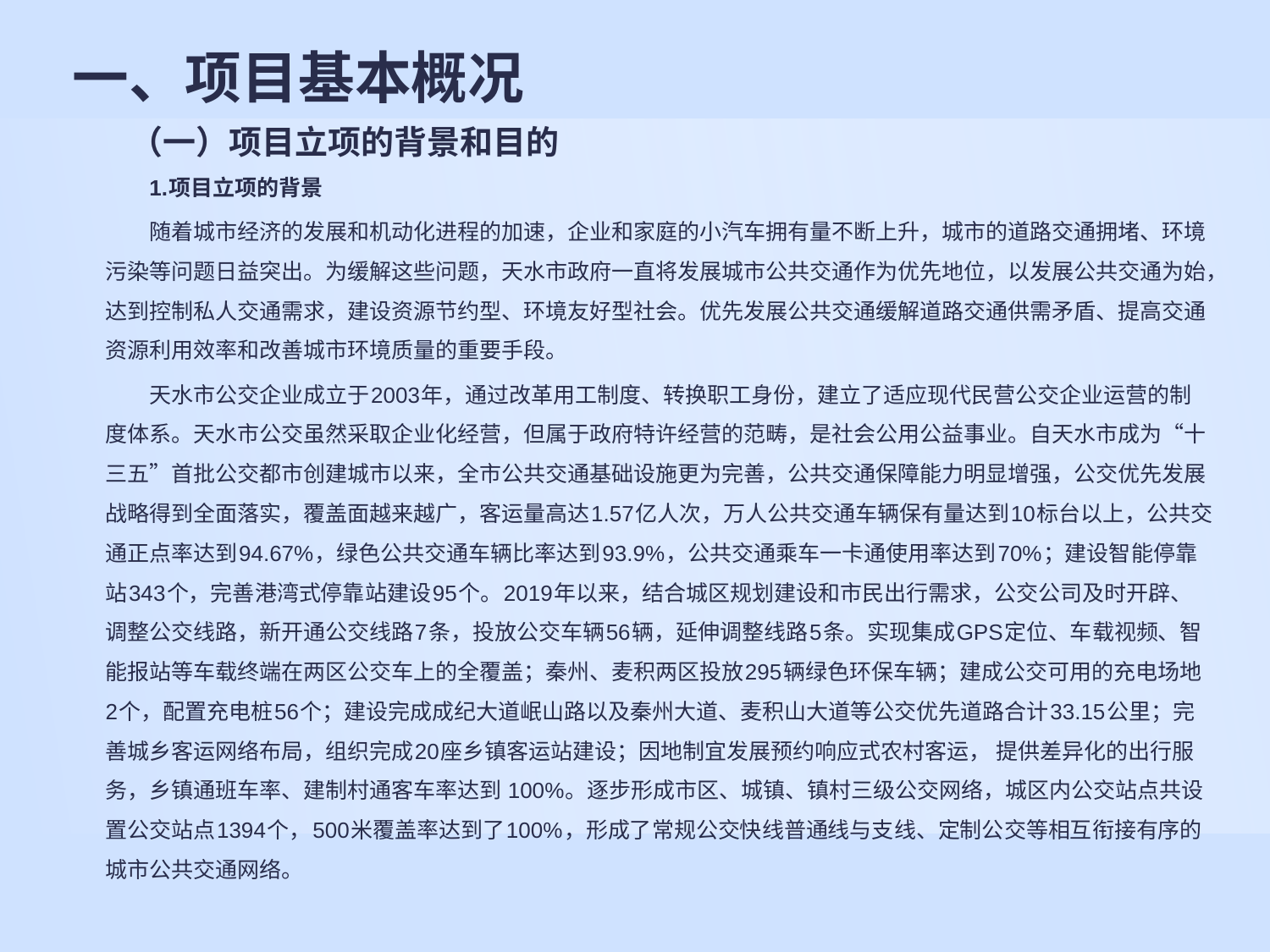

# 一、项目基本概况
   （一）项目立项的背景和目的
1.项目立项的背景
随着城市经济的发展和机动化进程的加速，企业和家庭的小汽车拥有量不断上升，城市的道路交通拥堵、环境污染等问题日益突出。为缓解这些问题，天水市政府一直将发展城市公共交通作为优先地位，以发展公共交通为始，达到控制私人交通需求，建设资源节约型、环境友好型社会。优先发展公共交通缓解道路交通供需矛盾、提高交通资源利用效率和改善城市环境质量的重要手段。
天水市公交企业成立于2003年，通过改革用工制度、转换职工身份，建立了适应现代民营公交企业运营的制度体系。天水市公交虽然采取企业化经营，但属于政府特许经营的范畴，是社会公用公益事业。自天水市成为“十三五”首批公交都市创建城市以来，全市公共交通基础设施更为完善，公共交通保障能力明显增强，公交优先发展战略得到全面落实，覆盖面越来越广，客运量高达1.57亿人次，万人公共交通车辆保有量达到10标台以上，公共交通正点率达到94.67%，绿色公共交通车辆比率达到93.9%，公共交通乘车一卡通使用率达到70%；建设智能停靠站343个，完善港湾式停靠站建设95个。2019年以来，结合城区规划建设和市民出行需求，公交公司及时开辟、调整公交线路，新开通公交线路7条，投放公交车辆56辆，延伸调整线路5条。实现集成GPS定位、车载视频、智能报站等车载终端在两区公交车上的全覆盖；秦州、麦积两区投放295辆绿色环保车辆；建成公交可用的充电场地2个，配置充电桩56个；建设完成成纪大道岷山路以及秦州大道、麦积山大道等公交优先道路合计33.15公里；完善城乡客运网络布局，组织完成20座乡镇客运站建设；因地制宜发展预约响应式农村客运， 提供差异化的出行服务，乡镇通班车率、建制村通客车率达到 100%。逐步形成市区、城镇、镇村三级公交网络，城区内公交站点共设置公交站点1394个，500米覆盖率达到了100%，形成了常规公交快线普通线与支线、定制公交等相互衔接有序的城市公共交通网络。